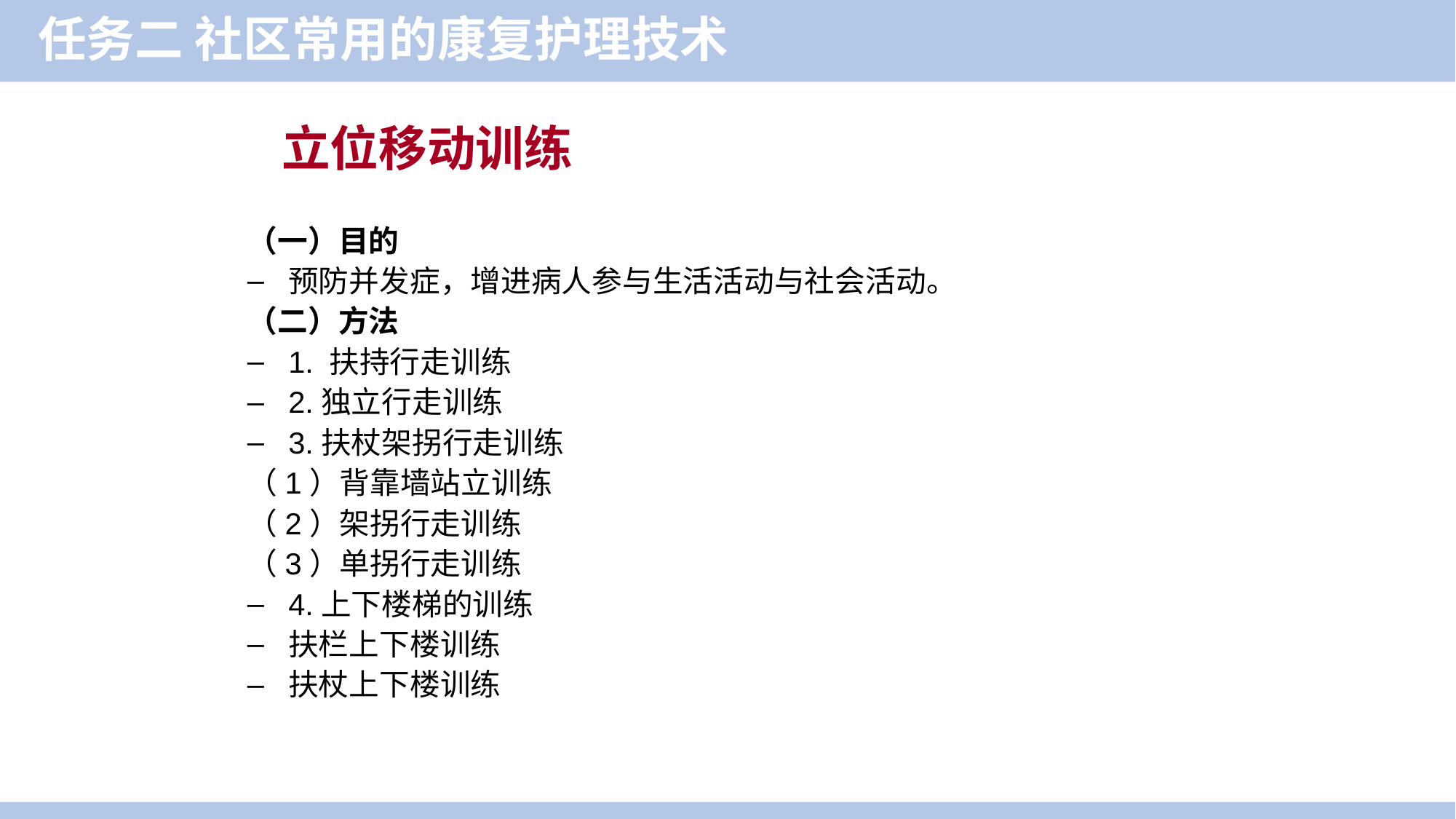

任务二 社区常用的康复护理技术
立位移动训练
（一）目的
预防并发症，增进病人参与生活活动与社会活动。
（二）方法
1. 扶持行走训练
2.独立行走训练
3.扶杖架拐行走训练
（1）背靠墙站立训练
（2）架拐行走训练
（3）单拐行走训练
4.上下楼梯的训练
扶栏上下楼训练
扶杖上下楼训练